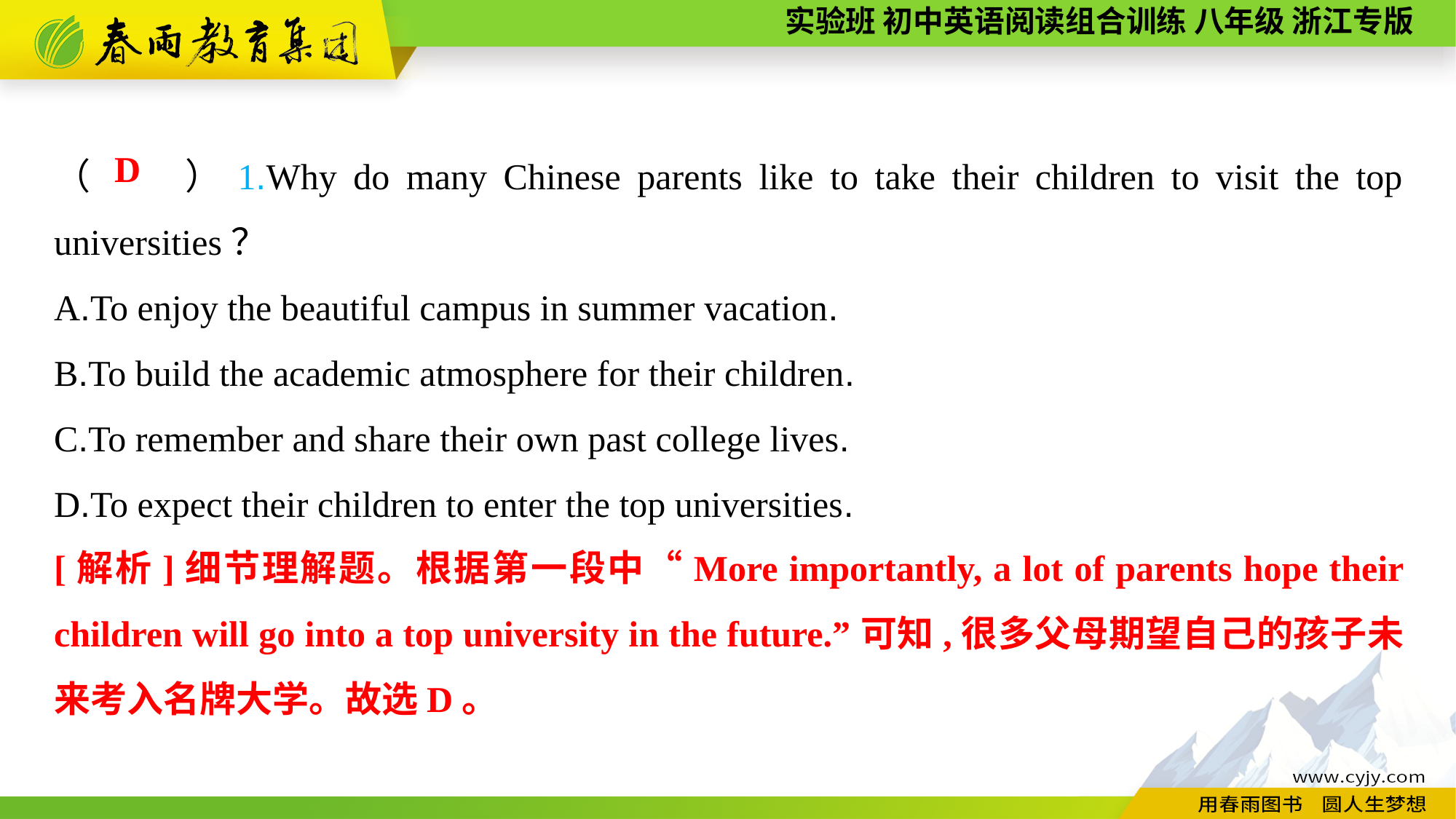

（　　）1.Why do many Chinese parents like to take their children to visit the top universities？
A.To enjoy the beautiful campus in summer vacation.
B.To build the academic atmosphere for their children.
C.To remember and share their own past college lives.
D.To expect their children to enter the top universities.
D
[解析]细节理解题。根据第一段中“More importantly, a lot of parents hope their children will go into a top university in the future.”可知,很多父母期望自己的孩子未来考入名牌大学。故选D。